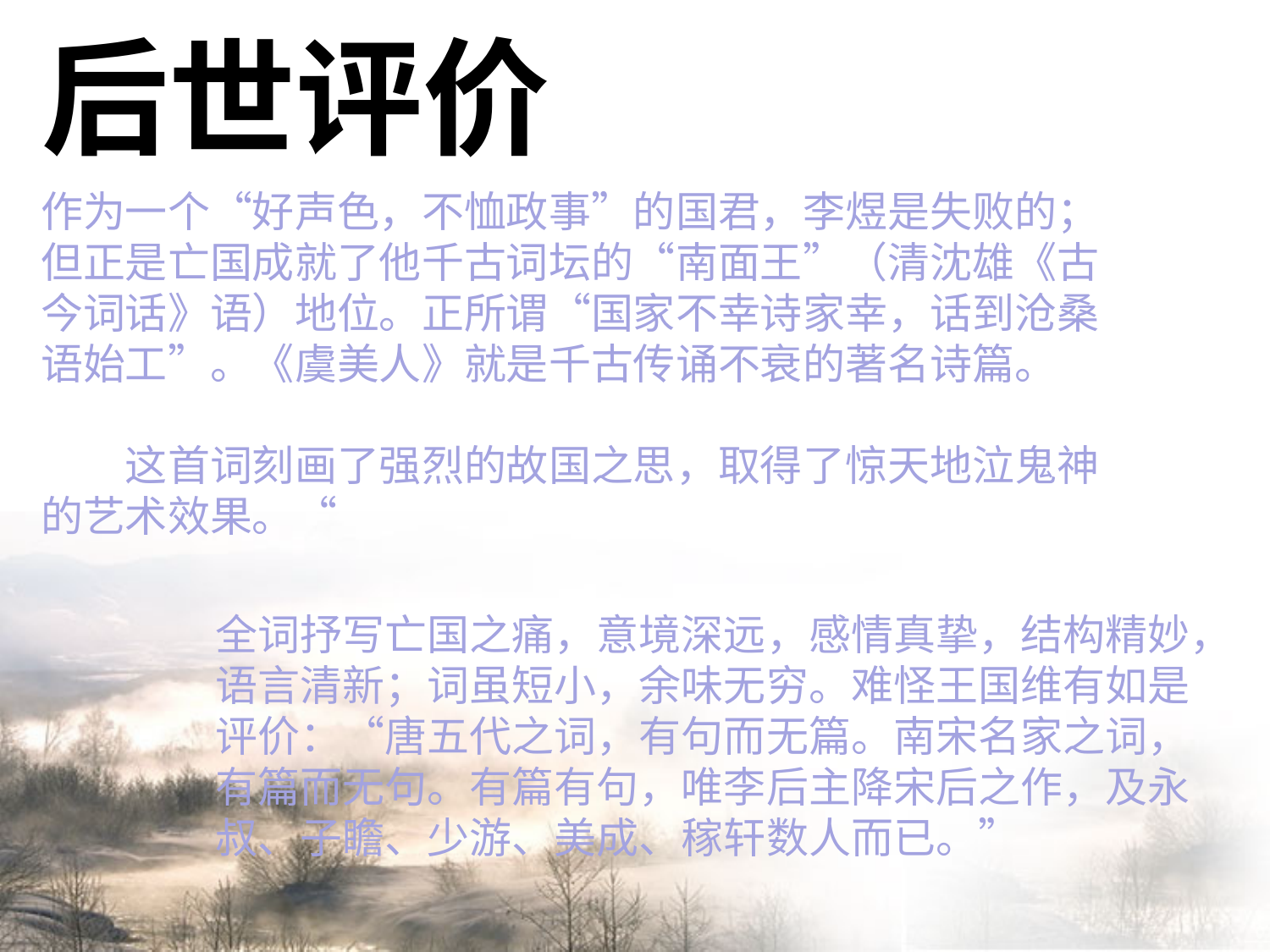

后世评价
作为一个“好声色，不恤政事”的国君，李煜是失败的；但正是亡国成就了他千古词坛的“南面王”（清沈雄《古今词话》语）地位。正所谓“国家不幸诗家幸，话到沧桑语始工”。《虞美人》就是千古传诵不衰的著名诗篇。

　　这首词刻画了强烈的故国之思，取得了惊天地泣鬼神的艺术效果。“
全词抒写亡国之痛，意境深远，感情真挚，结构精妙，语言清新；词虽短小，余味无穷。难怪王国维有如是评价：“唐五代之词，有句而无篇。南宋名家之词，有篇而无句。有篇有句，唯李后主降宋后之作，及永叔、子瞻、少游、美成、稼轩数人而已。”